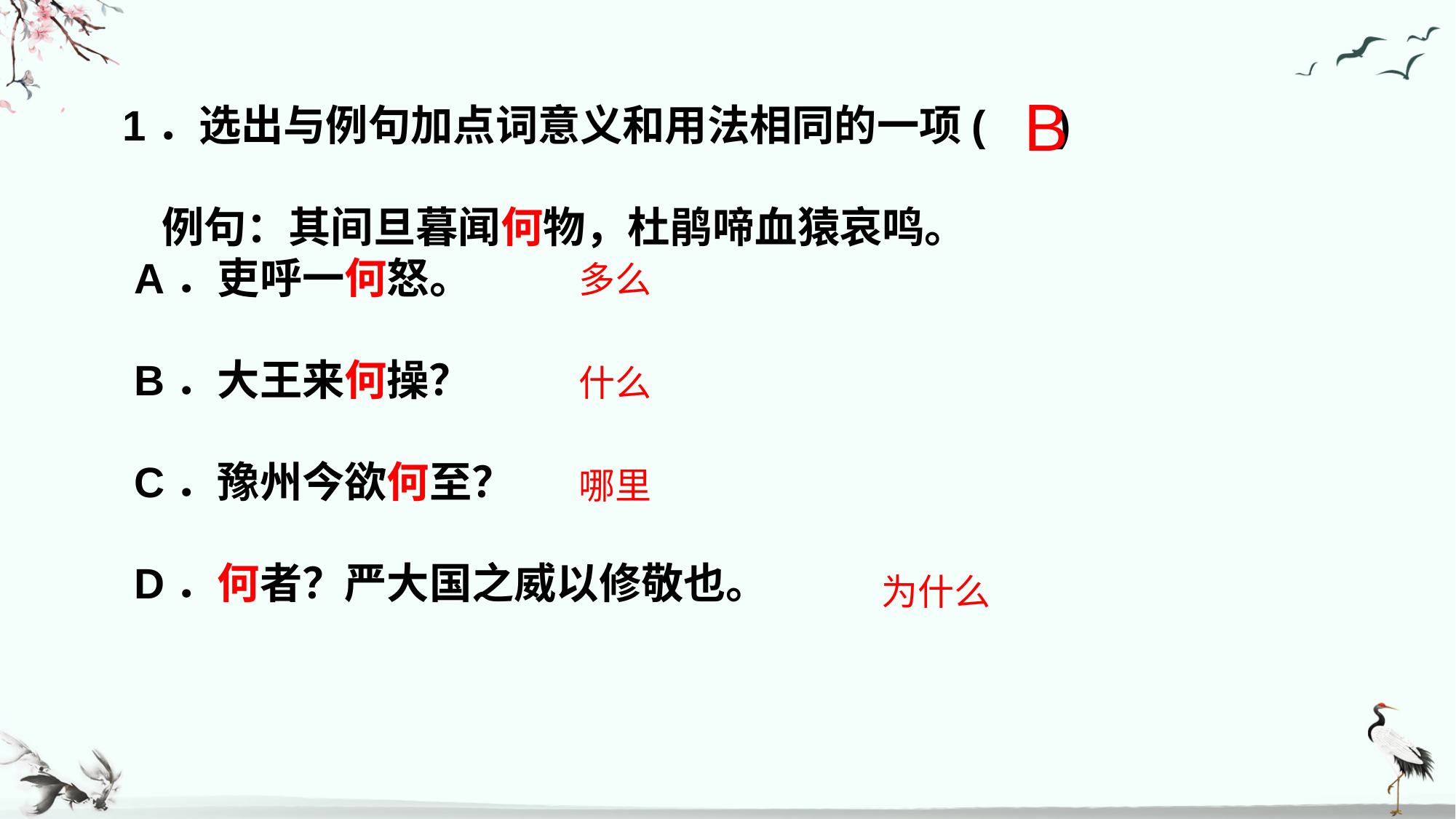

B
1．选出与例句加点词意义和用法相同的一项(      )
   例句：其间旦暮闻何物，杜鹃啼血猿哀鸣。
 A．吏呼一何怒。

 B．大王来何操？

 C．豫州今欲何至？

 D．何者？严大国之威以修敬也。
多么
什么
哪里
为什么